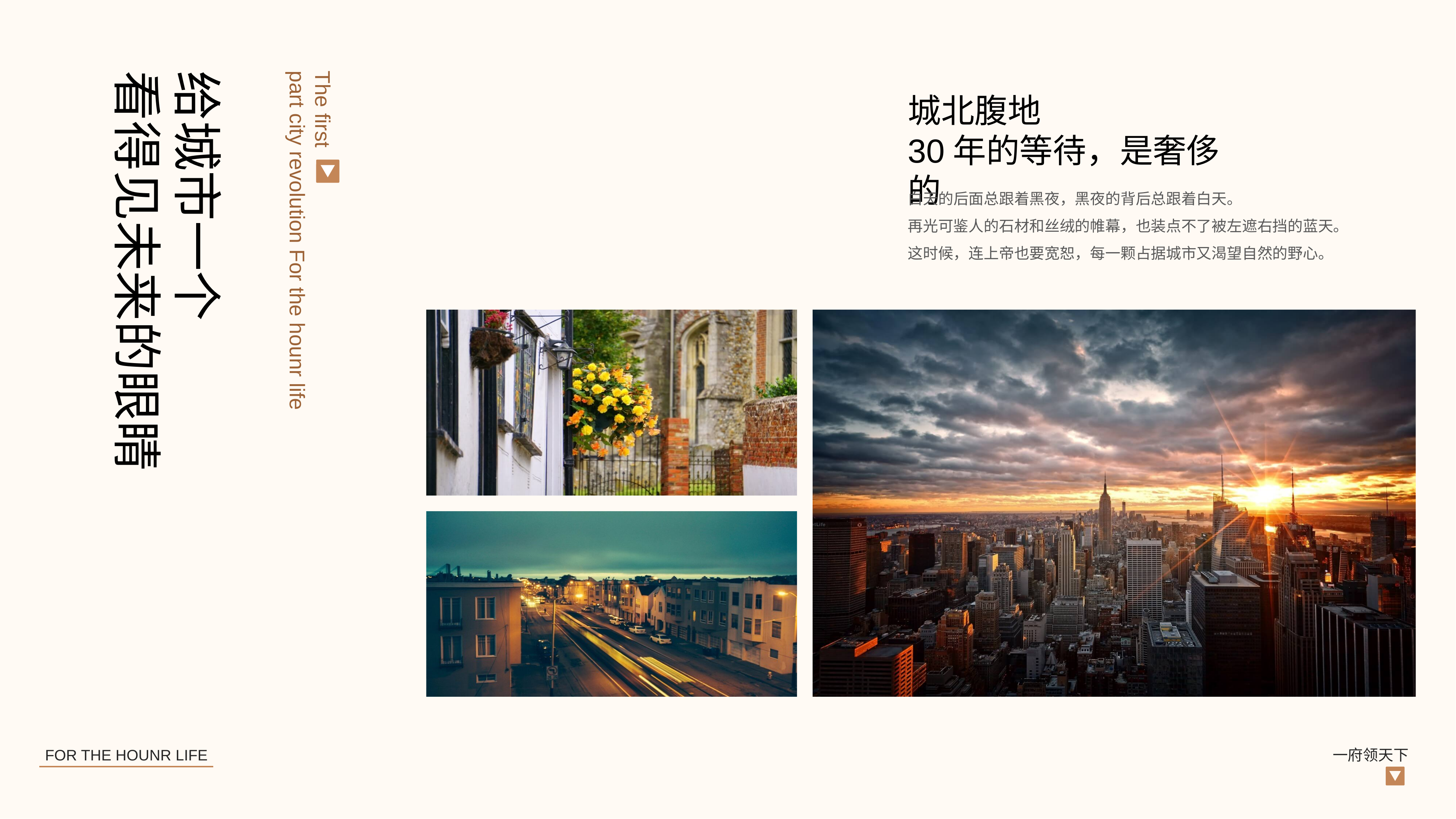

给城市一个
看得见未来的眼睛
The first
part city revolution For the hounr life
城北腹地
30年的等待，是奢侈的

白天的后面总跟着黑夜，黑夜的背后总跟着白天。
再光可鉴人的石材和丝绒的帷幕，也装点不了被左遮右挡的蓝天。
这时候，连上帝也要宽恕，每一颗占据城市又渴望自然的野心。